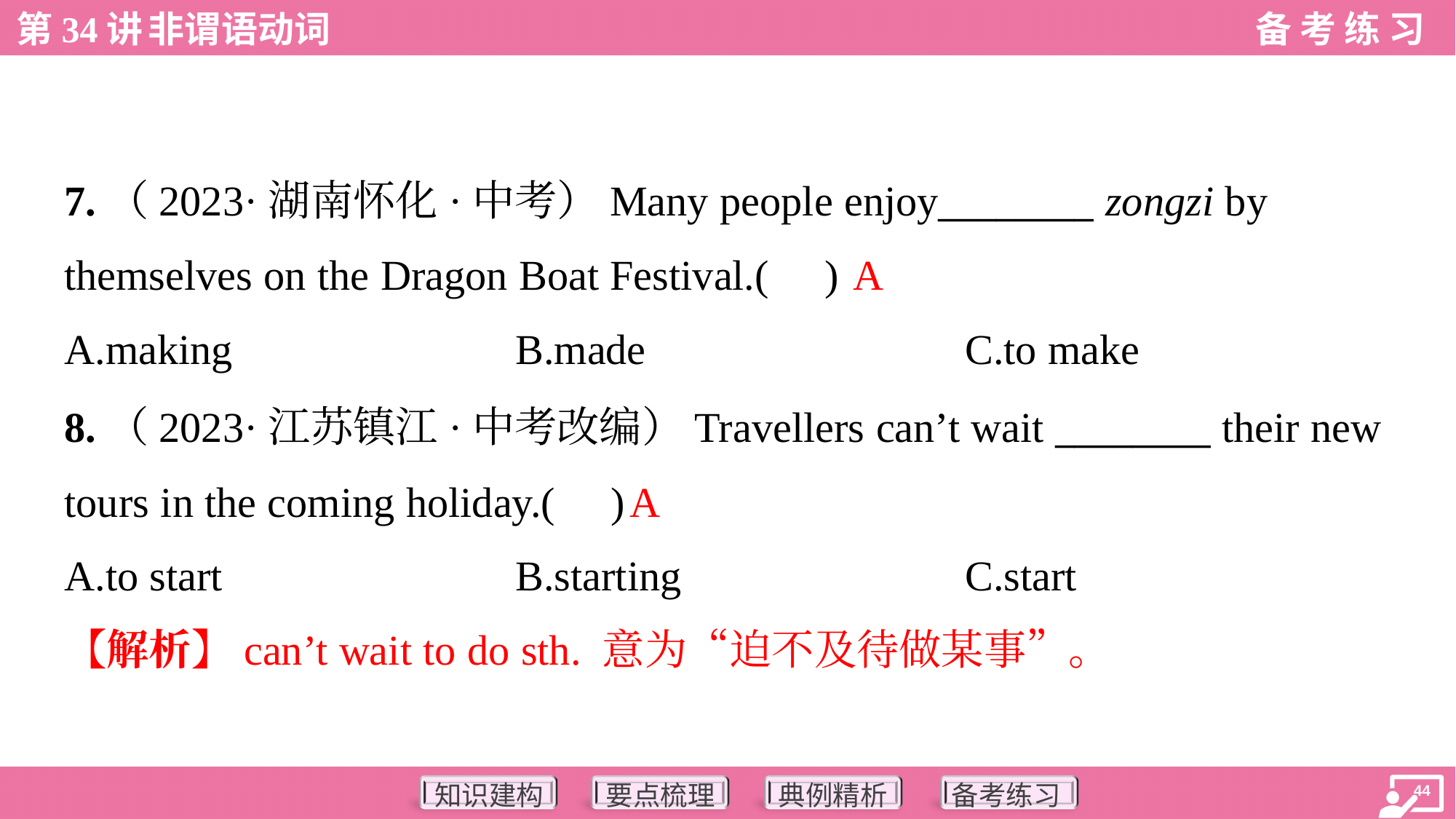

7.（2023·湖南怀化·中考）Many people enjoy________ zongzi by
themselves on the Dragon Boat Festival.(     )
A
A.making	B.made	C.to make
8.（2023·江苏镇江·中考改编）Travellers can’t wait ________ their new
tours in the coming holiday.(     )
A
A.to start	B.starting	C.start
【解析】can’t wait to do sth. 意为“迫不及待做某事”。